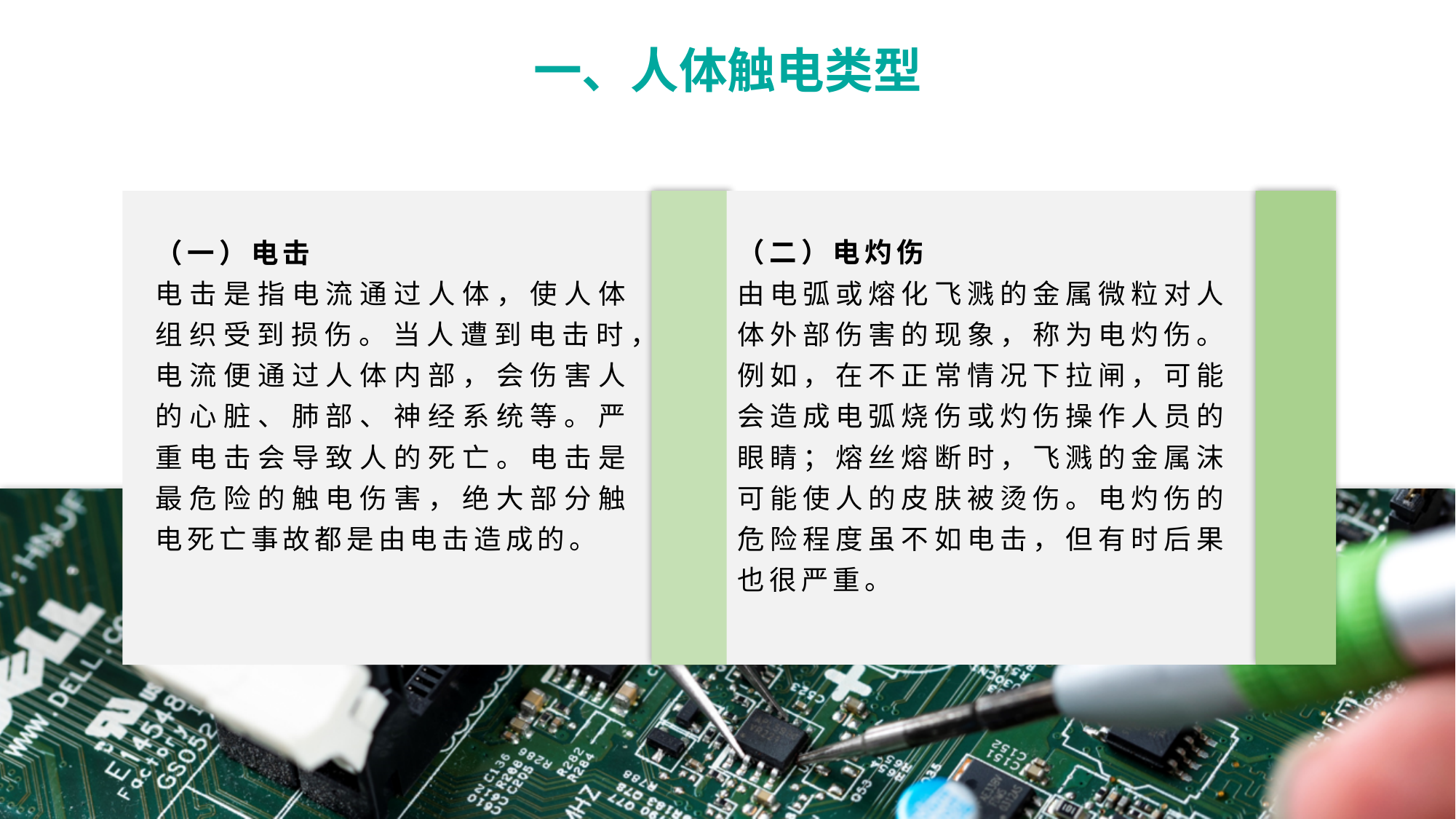

一、人体触电类型

（一）电击
电击是指电流通过人体，使人体组织受到损伤。当人遭到电击时，电流便通过人体内部，会伤害人的心脏、肺部、神经系统等。严重电击会导致人的死亡。电击是最危险的触电伤害，绝大部分触电死亡事故都是由电击造成的。

（二）电灼伤
由电弧或熔化飞溅的金属微粒对人体外部伤害的现象，称为电灼伤。例如，在不正常情况下拉闸，可能会造成电弧烧伤或灼伤操作人员的眼睛；熔丝熔断时，飞溅的金属沫可能使人的皮肤被烫伤。电灼伤的危险程度虽不如电击，但有时后果也很严重。